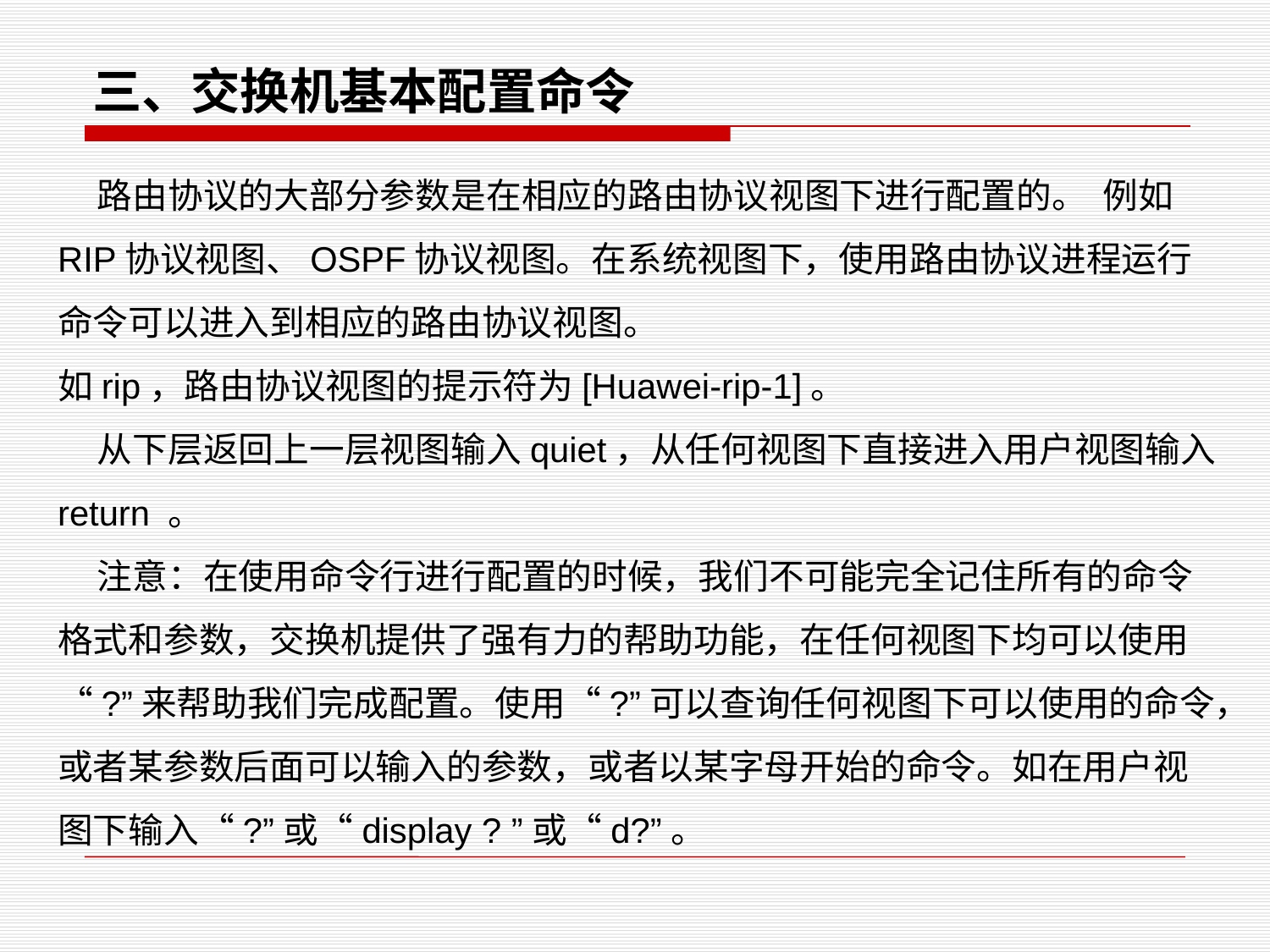

三、交换机基本配置命令
    路由协议的大部分参数是在相应的路由协议视图下进行配置的。  例如RIP协议视图、OSPF协议视图。在系统视图下，使用路由协议进程运行命令可以进入到相应的路由协议视图。
如rip，路由协议视图的提示符为[Huawei-rip-1]。
    从下层返回上一层视图输入quiet，从任何视图下直接进入用户视图输入return 。
    注意：在使用命令行进行配置的时候，我们不可能完全记住所有的命令格式和参数，交换机提供了强有力的帮助功能，在任何视图下均可以使用“?”来帮助我们完成配置。使用“?”可以查询任何视图下可以使用的命令，或者某参数后面可以输入的参数，或者以某字母开始的命令。如在用户视图下输入“?”或“display ? ”或“d?”。
61